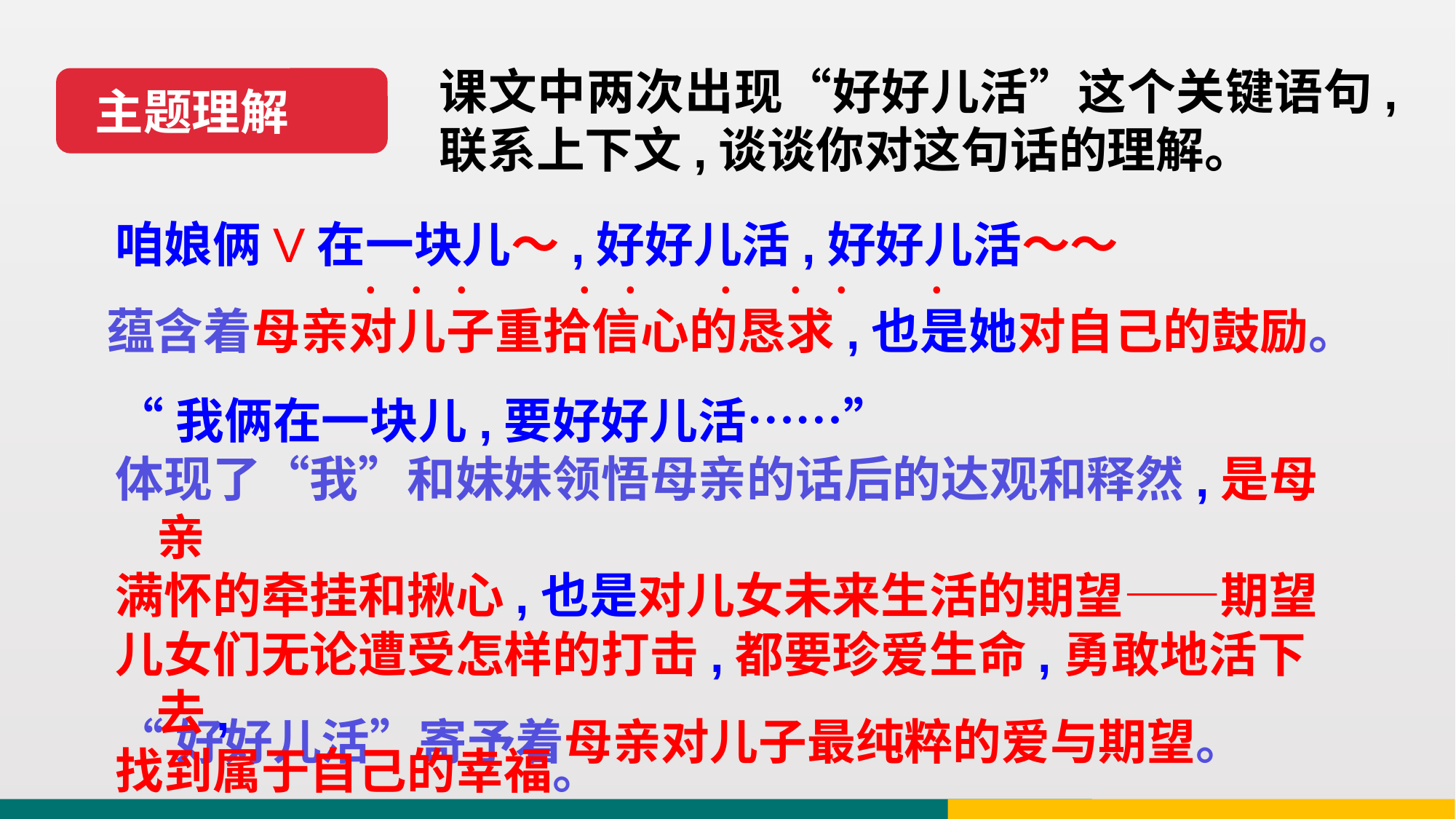

课文中两次出现“好好儿活”这个关键语句,联系上下文,谈谈你对这句话的理解。

主题理解
咱娘俩V在一块儿～,好好儿活,好好儿活～～

﹒﹒﹒
﹒﹒    ﹒
﹒﹒    ﹒
蕴含着母亲对儿子重拾信心的恳求,也是她对自己的鼓励。
“我俩在一块儿,要好好儿活……”
体现了“我”和妹妹领悟母亲的话后的达观和释然,是母亲
满怀的牵挂和揪心,也是对儿女未来生活的期望——期望
儿女们无论遭受怎样的打击,都要珍爱生命,勇敢地活下去,
找到属于自己的幸福。
“好好儿活”寄予着母亲对儿子最纯粹的爱与期望。